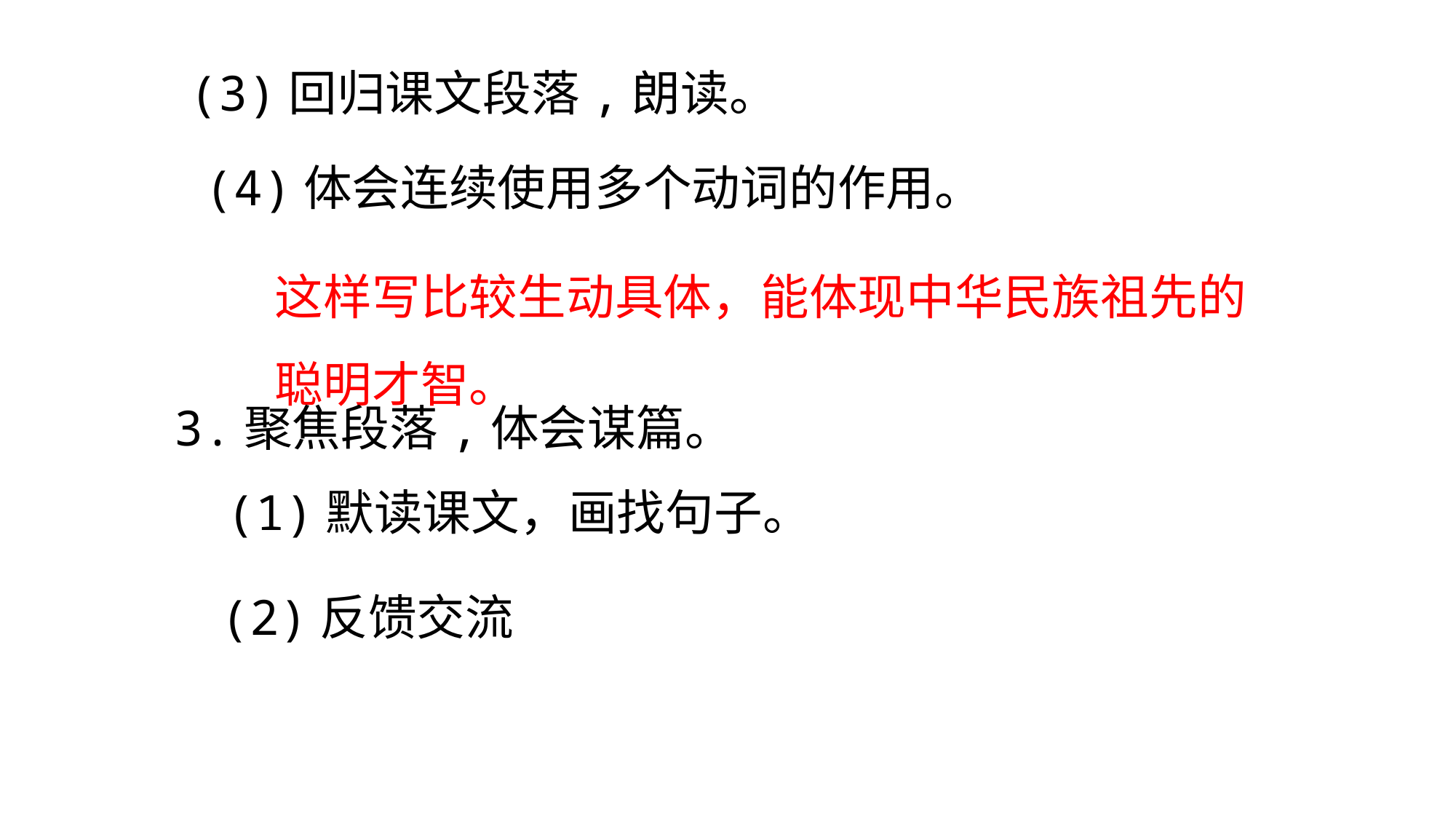

(3)回归课文段落,朗读。
(4)体会连续使用多个动词的作用。
这样写比较生动具体，能体现中华民族祖先的聪明才智。
3.聚焦段落,体会谋篇。
(1)默读课文，画找句子。
(2)反馈交流